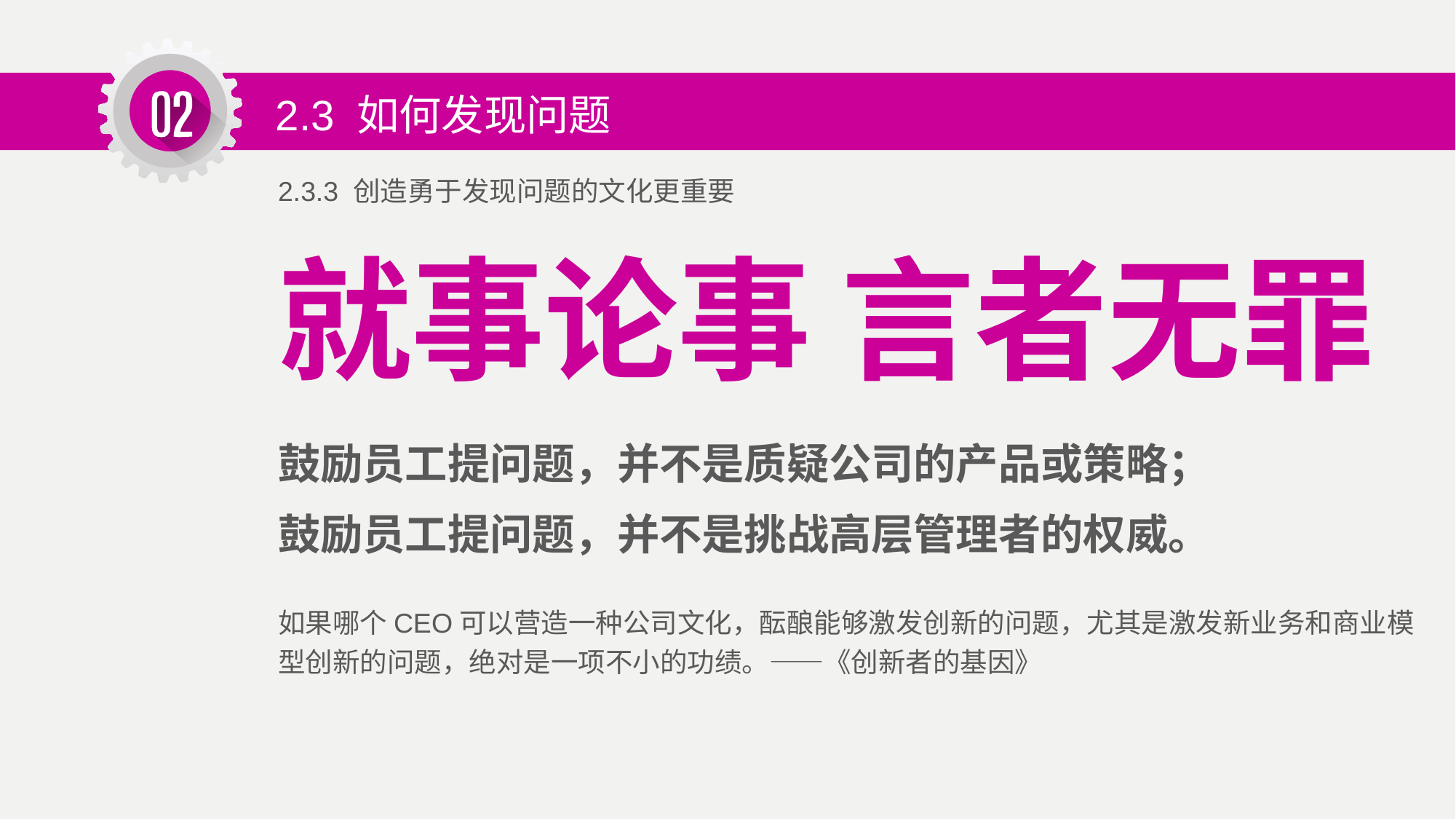

2.3 如何发现问题
2.3.3 创造勇于发现问题的文化更重要
就事论事 言者无罪
鼓励员工提问题，并不是质疑公司的产品或策略；
鼓励员工提问题，并不是挑战高层管理者的权威。
如果哪个CEO可以营造一种公司文化，酝酿能够激发创新的问题，尤其是激发新业务和商业模型创新的问题，绝对是一项不小的功绩。——《创新者的基因》